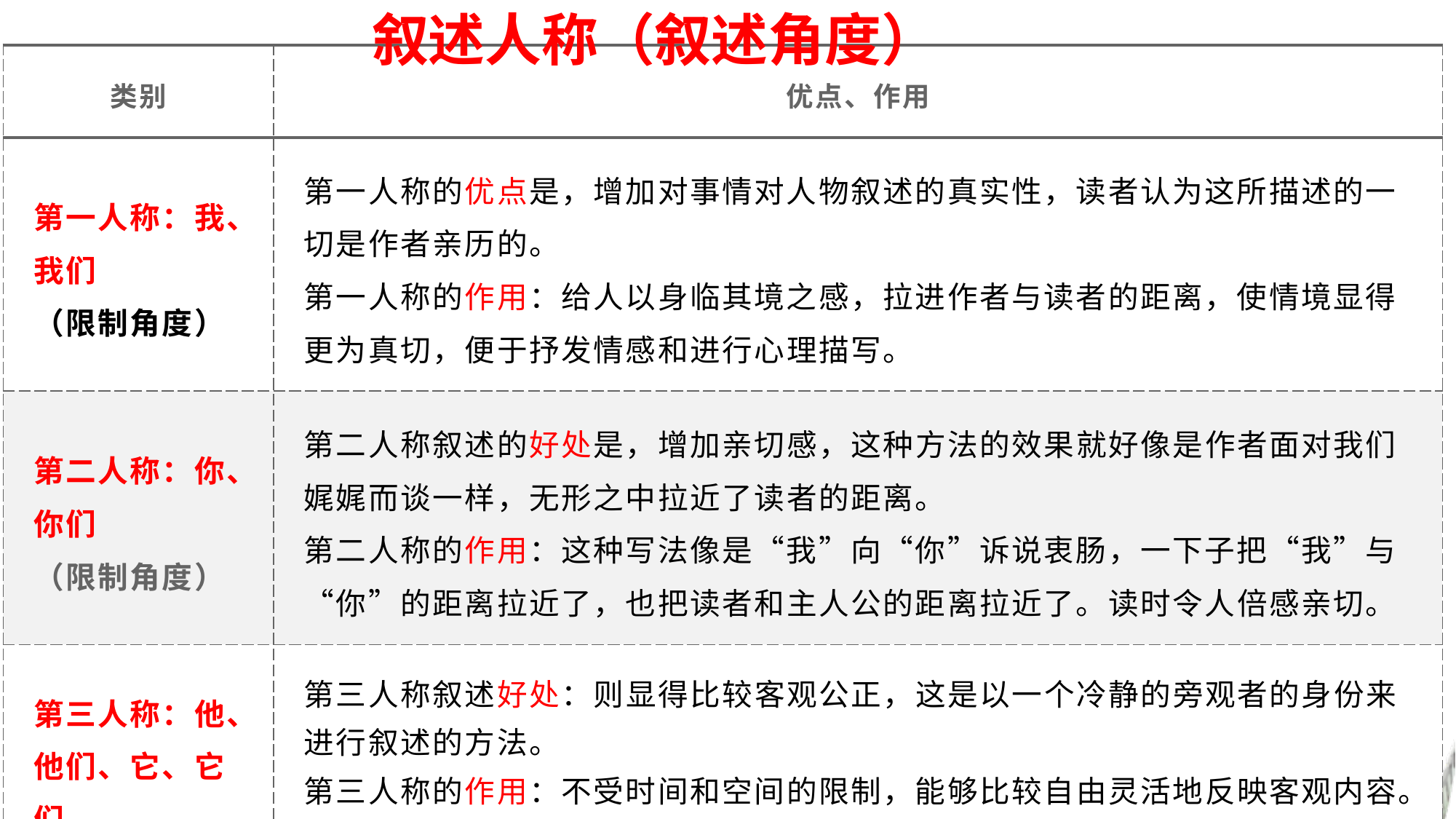

叙述人称（叙述角度）
| 类别 | 优点、作用 |
| --- | --- |
| 第一人称：我、我们 （限制角度） | 第一人称的优点是，增加对事情对人物叙述的真实性，读者认为这所描述的一切是作者亲历的。 第一人称的作用：给人以身临其境之感，拉进作者与读者的距离，使情境显得更为真切，便于抒发情感和进行心理描写。 |
| 第二人称：你、你们 （限制角度） | 第二人称叙述的好处是，增加亲切感，这种方法的效果就好像是作者面对我们娓娓而谈一样，无形之中拉近了读者的距离。 第二人称的作用：这种写法像是“我”向“你”诉说衷肠，一下子把“我”与“你”的距离拉近了，也把读者和主人公的距离拉近了。读时令人倍感亲切。 |
| 第三人称：他、他们、它、它们 (全知角度) | 第三人称叙述好处：则显得比较客观公正，这是以一个冷静的旁观者的身份来进行叙述的方法。 第三人称的作用：不受时间和空间的限制，能够比较自由灵活地反映客观内容。有比较广阔的活动范围，作者可以在这当中选择最典型的事例来展开情节，而没有第一人称写法所受的视角的限制。 |
#